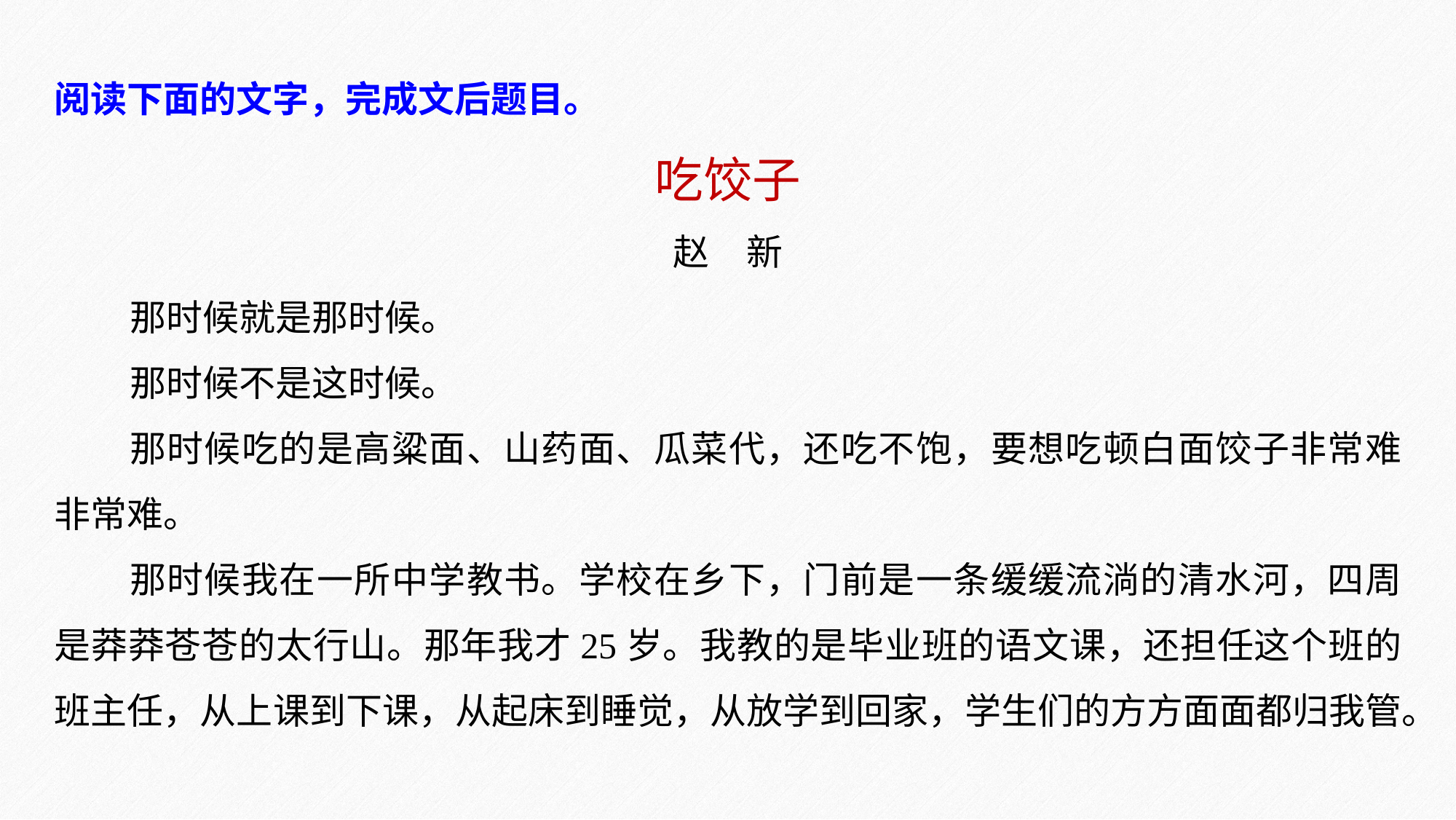

阅读下面的文字，完成文后题目。
吃饺子
赵　新
那时候就是那时候。
那时候不是这时候。
那时候吃的是高粱面、山药面、瓜菜代，还吃不饱，要想吃顿白面饺子非常难非常难。
那时候我在一所中学教书。学校在乡下，门前是一条缓缓流淌的清水河，四周是莽莽苍苍的太行山。那年我才25岁。我教的是毕业班的语文课，还担任这个班的班主任，从上课到下课，从起床到睡觉，从放学到回家，学生们的方方面面都归我管。